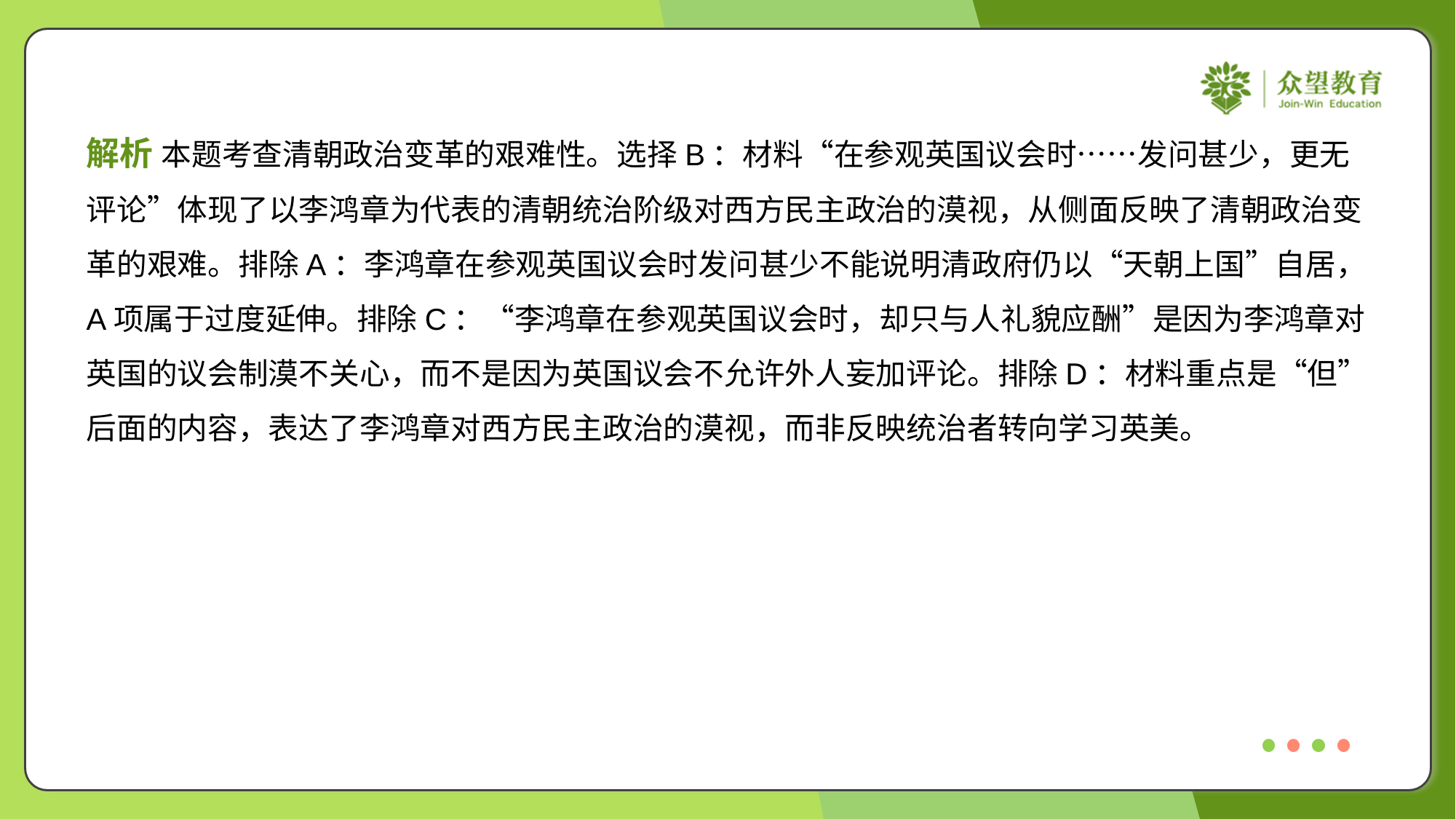

解析 本题考查清朝政治变革的艰难性。选择B：材料“在参观英国议会时……发问甚少，更无
评论”体现了以李鸿章为代表的清朝统治阶级对西方民主政治的漠视，从侧面反映了清朝政治变
革的艰难。排除A：李鸿章在参观英国议会时发问甚少不能说明清政府仍以“天朝上国”自居，
A项属于过度延伸。排除C：“李鸿章在参观英国议会时，却只与人礼貌应酬”是因为李鸿章对
英国的议会制漠不关心，而不是因为英国议会不允许外人妄加评论。排除D：材料重点是“但”
后面的内容，表达了李鸿章对西方民主政治的漠视，而非反映统治者转向学习英美。